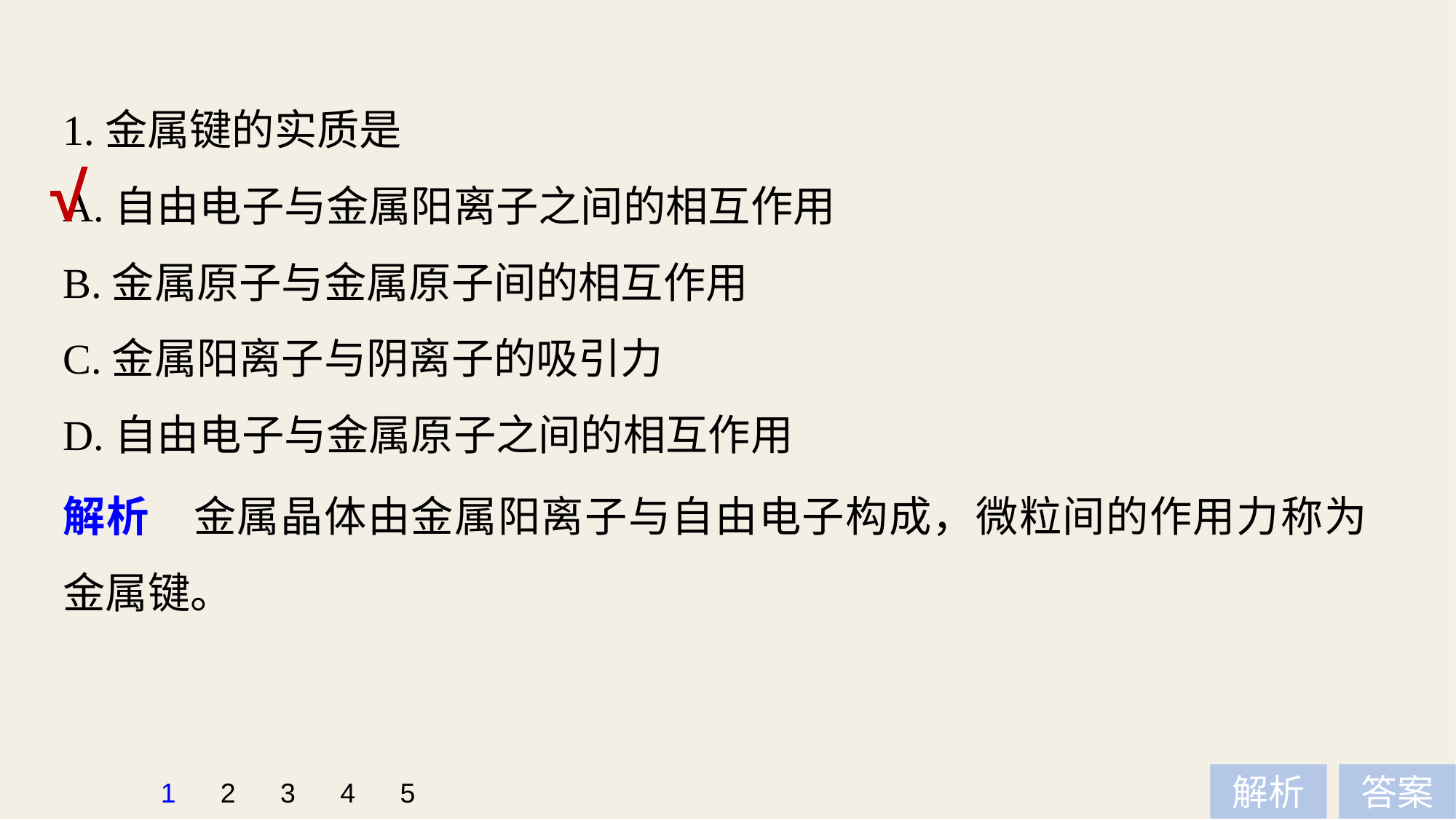

1.金属键的实质是
A.自由电子与金属阳离子之间的相互作用
B.金属原子与金属原子间的相互作用
C.金属阳离子与阴离子的吸引力
D.自由电子与金属原子之间的相互作用
√
解析　金属晶体由金属阳离子与自由电子构成，微粒间的作用力称为金属键。
1
2
3
4
5
解析
答案